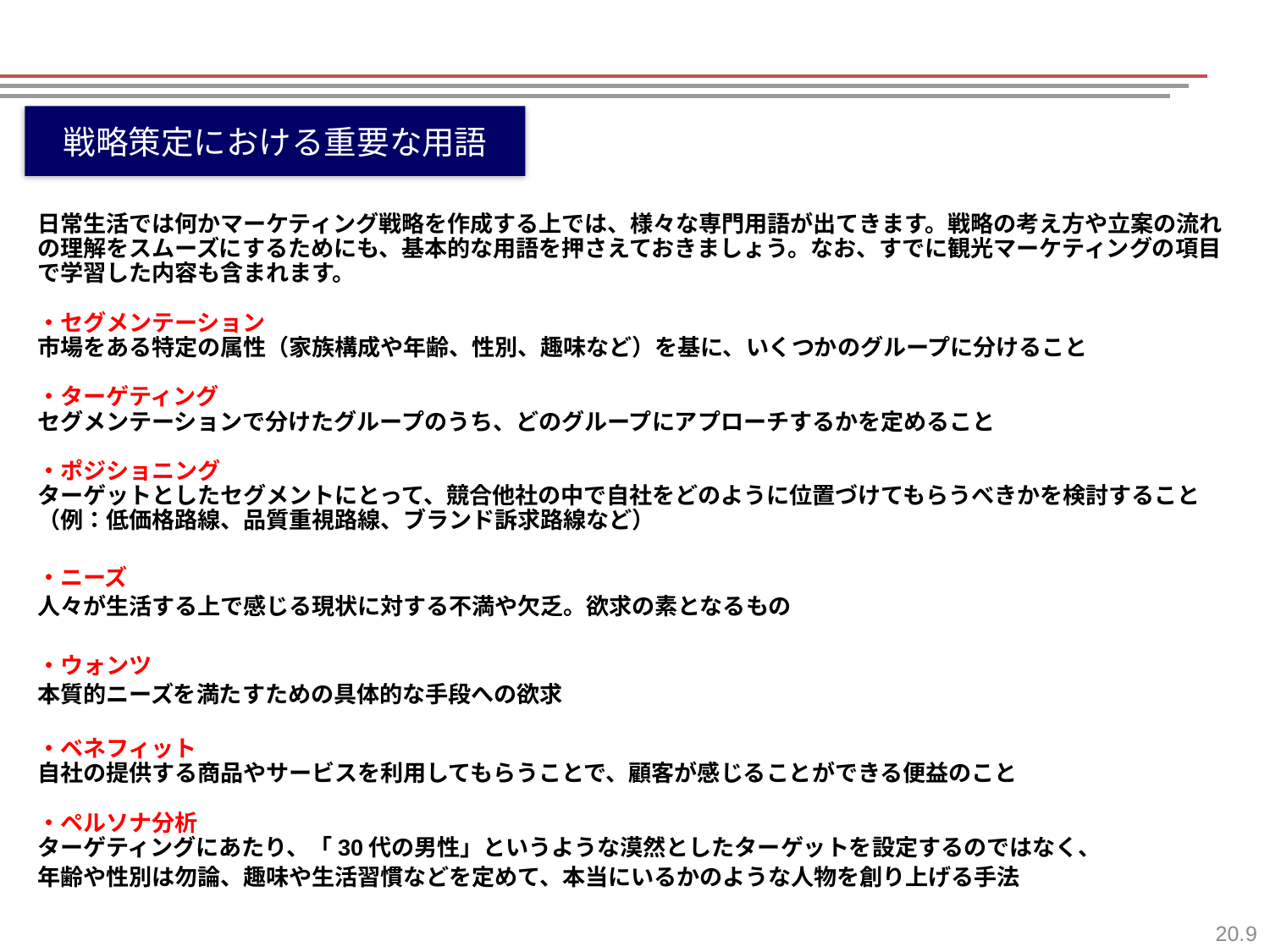

戦略策定における重要な用語
日常生活では何かマーケティング戦略を作成する上では、様々な専門用語が出てきます。戦略の考え方や立案の流れの理解をスムーズにするためにも、基本的な用語を押さえておきましょう。なお、すでに観光マーケティングの項目で学習した内容も含まれます。
・セグメンテーション
市場をある特定の属性（家族構成や年齢、性別、趣味など）を基に、いくつかのグループに分けること
・ターゲティング
セグメンテーションで分けたグループのうち、どのグループにアプローチするかを定めること
・ポジショニング
ターゲットとしたセグメントにとって、競合他社の中で自社をどのように位置づけてもらうべきかを検討すること（例：低価格路線、品質重視路線、ブランド訴求路線など）
・ニーズ
人々が生活する上で感じる現状に対する不満や欠乏。欲求の素となるもの

・ウォンツ
本質的ニーズを満たすための具体的な手段への欲求
・ベネフィット
自社の提供する商品やサービスを利用してもらうことで、顧客が感じることができる便益のこと
・ペルソナ分析
ターゲティングにあたり、「30代の男性」というような漠然としたターゲットを設定するのではなく、
年齢や性別は勿論、趣味や生活習慣などを定めて、本当にいるかのような人物を創り上げる手法
9